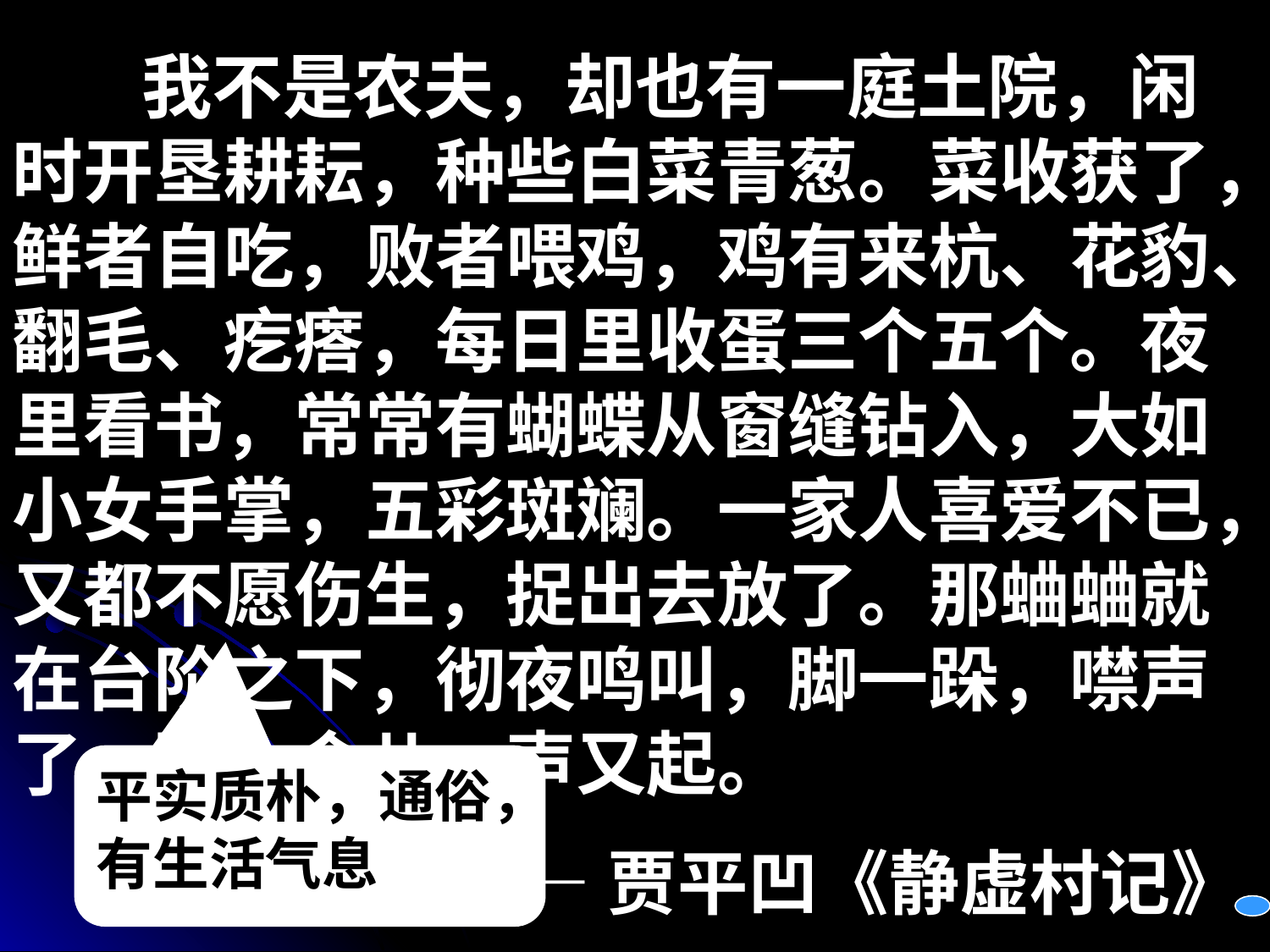

我不是农夫，却也有一庭土院，闲时开垦耕耘，种些白菜青葱。菜收获了，鲜者自吃，败者喂鸡，鸡有来杭、花豹、翻毛、疙瘩，每日里收蛋三个五个。夜里看书，常常有蝴蝶从窗缝钻入，大如小女手掌，五彩斑斓。一家人喜爱不已，又都不愿伤生，捉出去放了。那蛐蛐就在台阶之下，彻夜鸣叫，脚一跺，噤声了，隔一会儿，声又起。
——贾平凹《静虚村记》
平实质朴，通俗，有生活气息